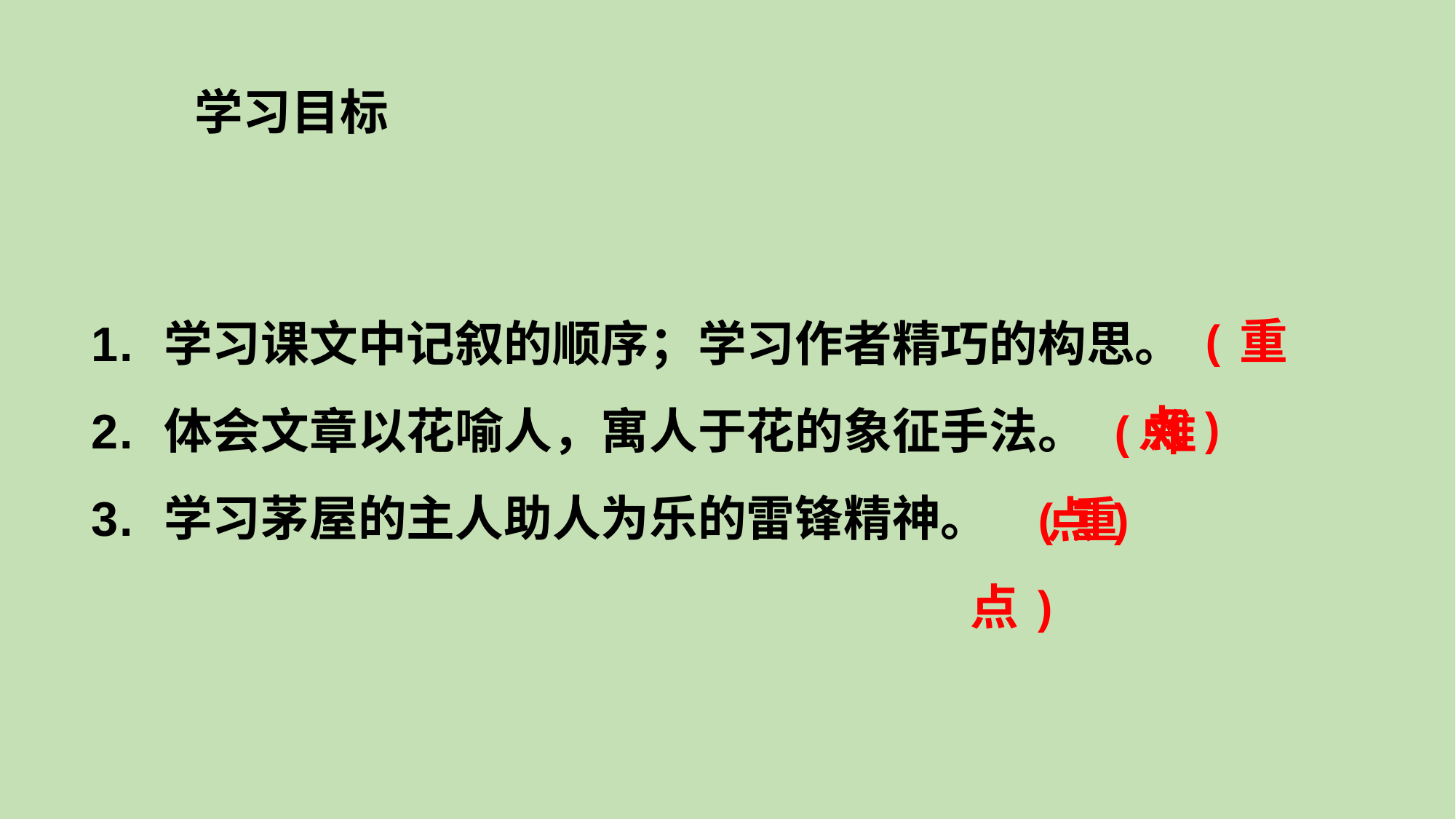

学习目标
(重点)
学习课文中记叙的顺序；学习作者精巧的构思。
体会文章以花喻人，寓人于花的象征手法。
学习茅屋的主人助人为乐的雷锋精神。
(难点)
(重点)